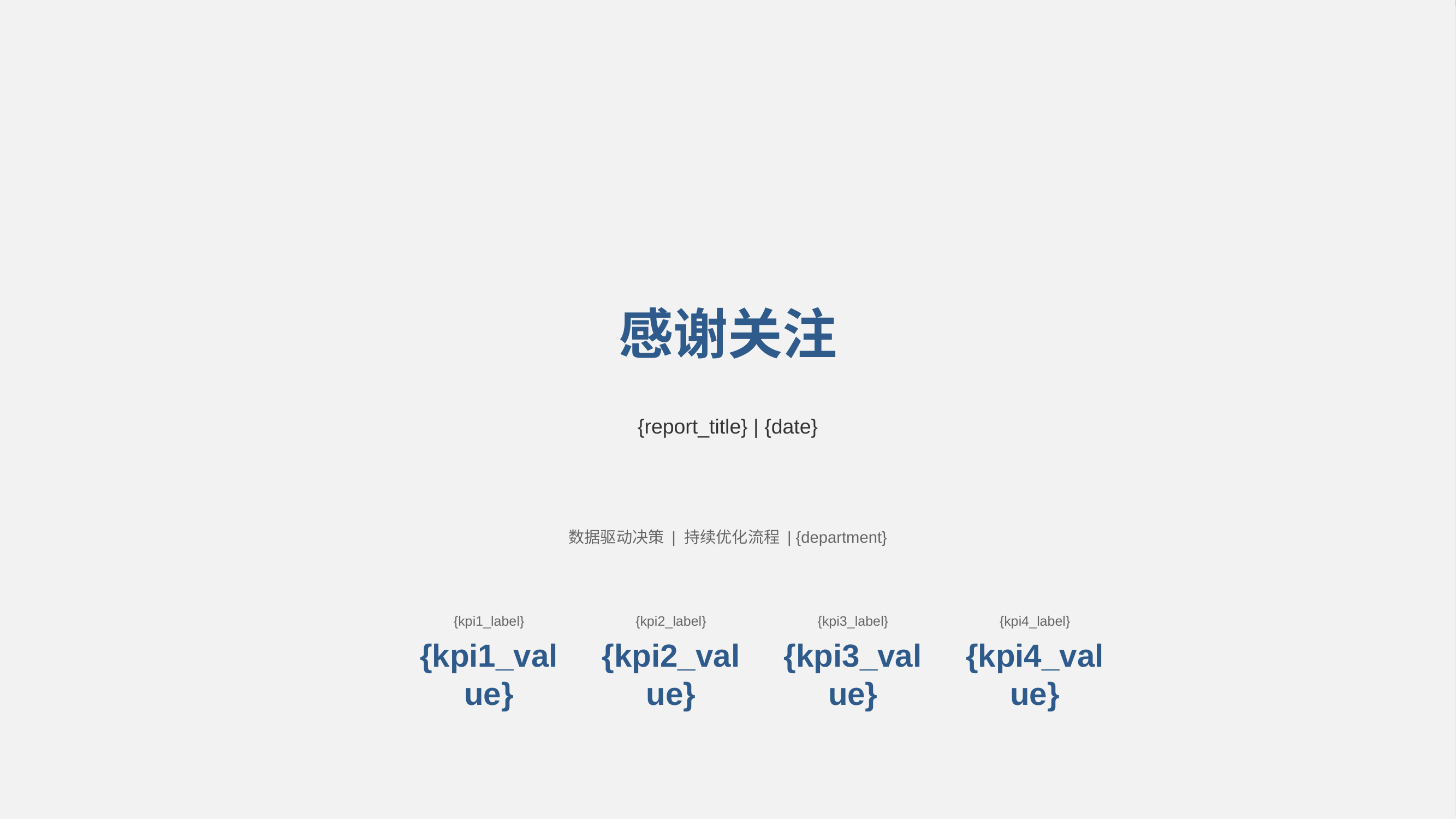

感谢关注
{report_title} | {date}
数据驱动决策 | 持续优化流程 | {department}
{kpi1_label}
{kpi2_label}
{kpi3_label}
{kpi4_label}
{kpi1_value}
{kpi2_value}
{kpi3_value}
{kpi4_value}